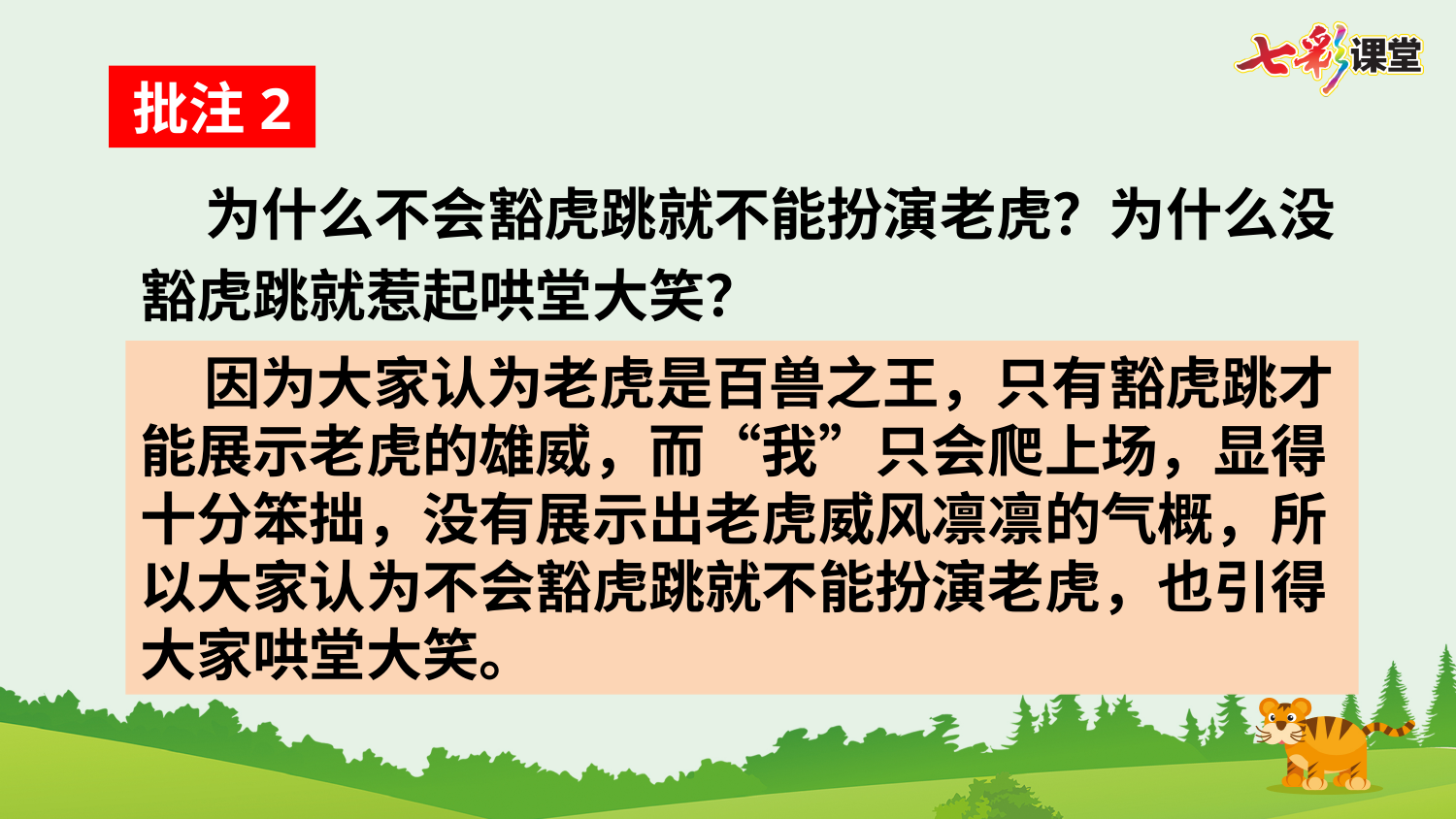

批注2
    为什么不会豁虎跳就不能扮演老虎？为什么没豁虎跳就惹起哄堂大笑？
    因为大家认为老虎是百兽之王，只有豁虎跳才能展示老虎的雄威，而“我”只会爬上场，显得十分笨拙，没有展示出老虎威风凛凛的气概，所以大家认为不会豁虎跳就不能扮演老虎，也引得大家哄堂大笑。